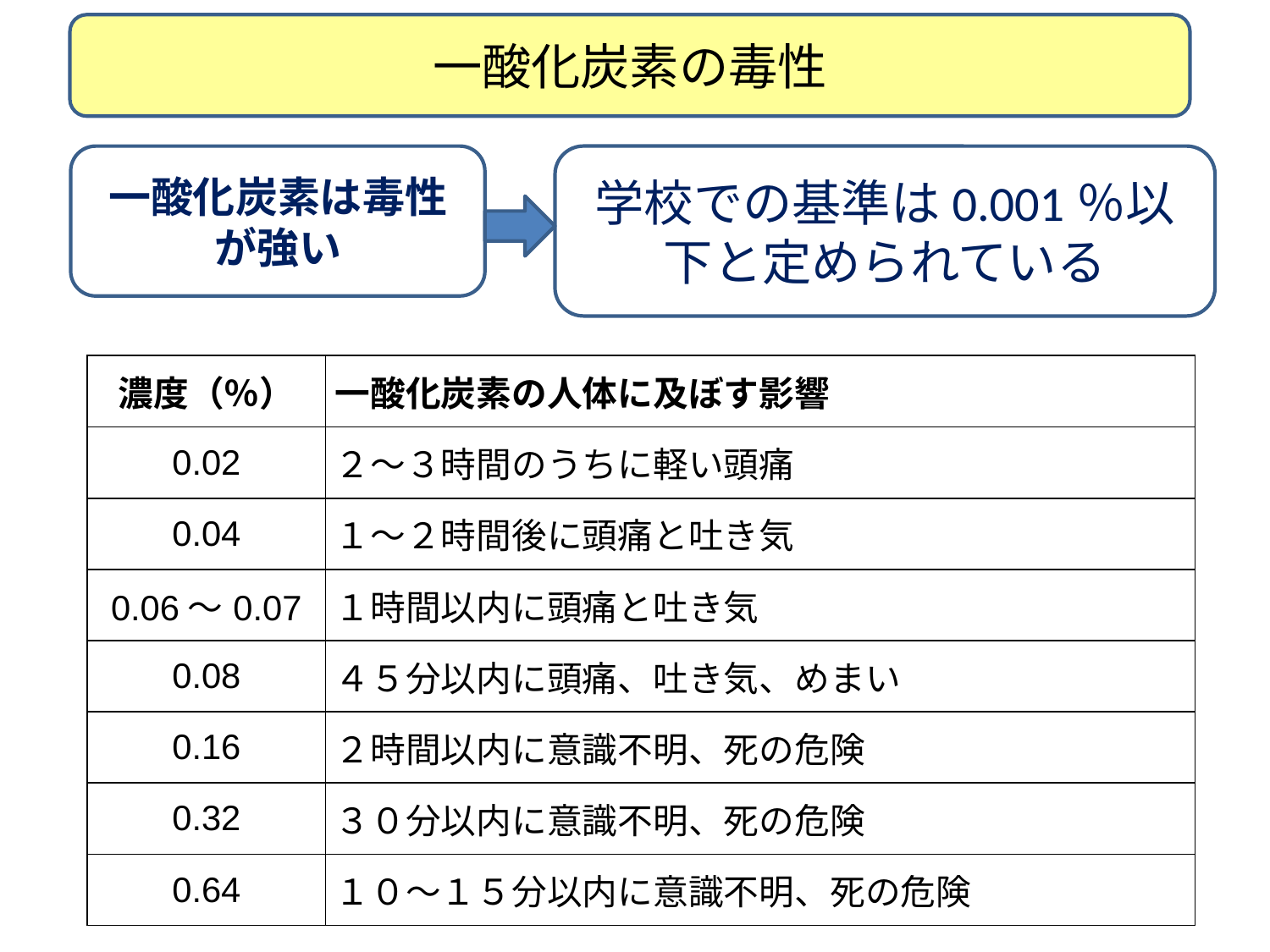

一酸化炭素の毒性

一酸化炭素は毒性が強い
学校での基準は0.001％以下と定められている

| 濃度（％） | 一酸化炭素の人体に及ぼす影響 |
| --- | --- |
| 0.02 | ２～３時間のうちに軽い頭痛 |
| 0.04 | １～２時間後に頭痛と吐き気 |
| 0.06～0.07 | １時間以内に頭痛と吐き気 |
| 0.08 | ４５分以内に頭痛、吐き気、めまい |
| 0.16 | ２時間以内に意識不明、死の危険 |
| 0.32 | ３０分以内に意識不明、死の危険 |
| 0.64 | １０～１５分以内に意識不明、死の危険 |